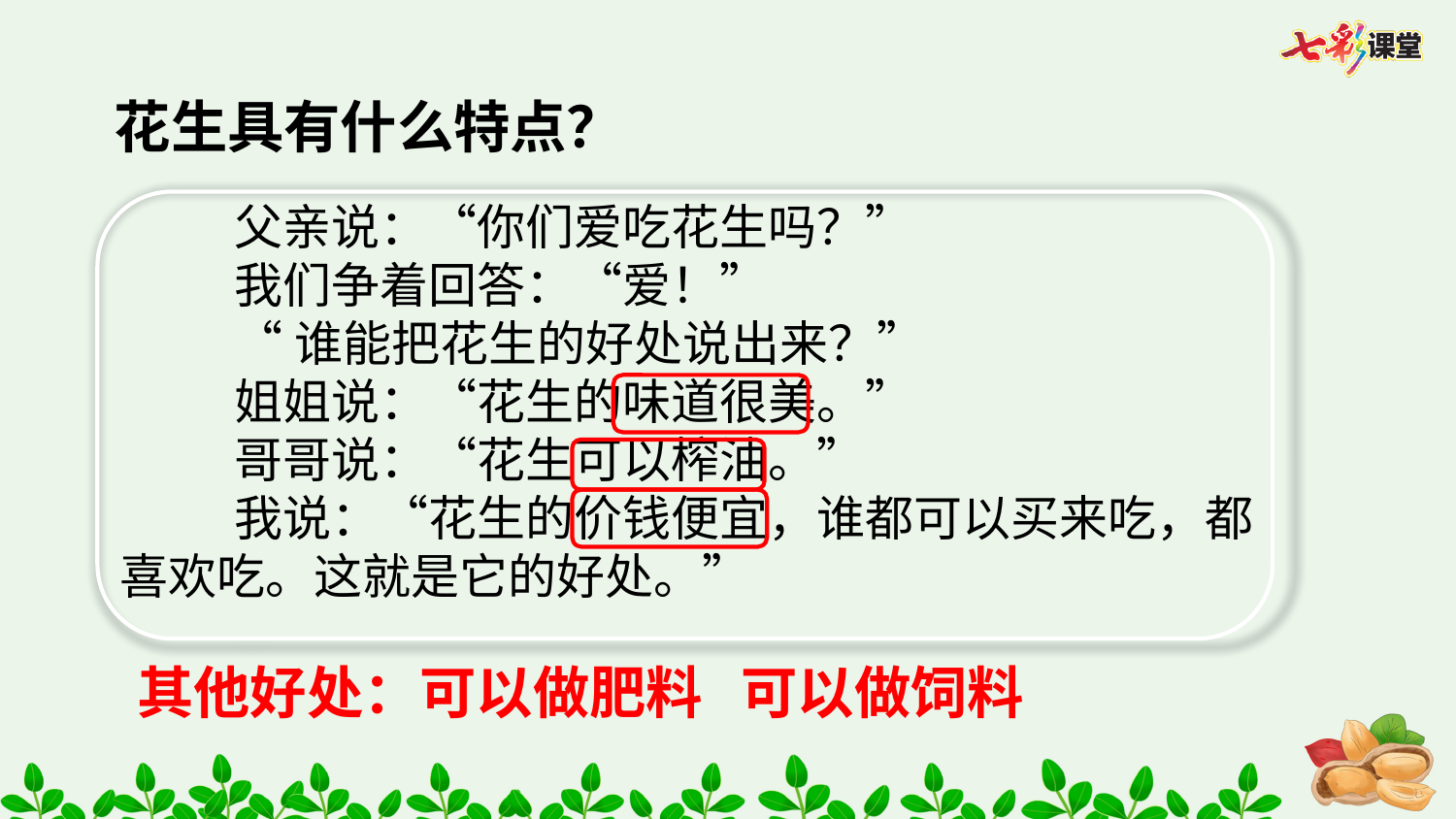

花生具有什么特点？

父亲说：“你们爱吃花生吗？”
我们争着回答：“爱！”
“谁能把花生的好处说出来？”
姐姐说：“花生的味道很美。”
哥哥说：“花生可以榨油。”
我说：“花生的价钱便宜，谁都可以买来吃，都喜欢吃。这就是它的好处。”

其他好处：可以做肥料   可以做饲料